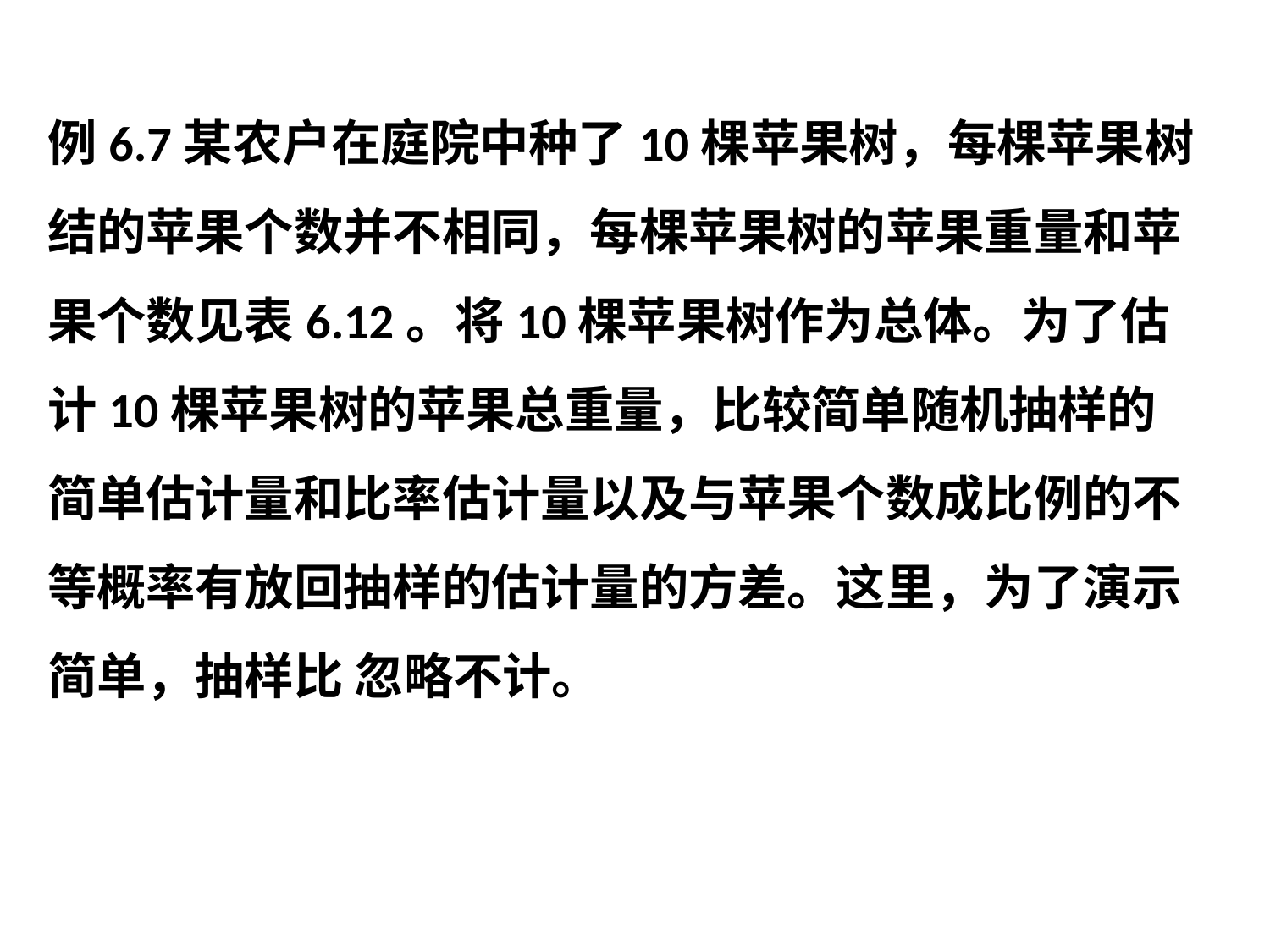

例6.7某农户在庭院中种了10棵苹果树，每棵苹果树结的苹果个数并不相同，每棵苹果树的苹果重量和苹果个数见表6.12。将10棵苹果树作为总体。为了估计10棵苹果树的苹果总重量，比较简单随机抽样的简单估计量和比率估计量以及与苹果个数成比例的不等概率有放回抽样的估计量的方差。这里，为了演示简单，抽样比 忽略不计。